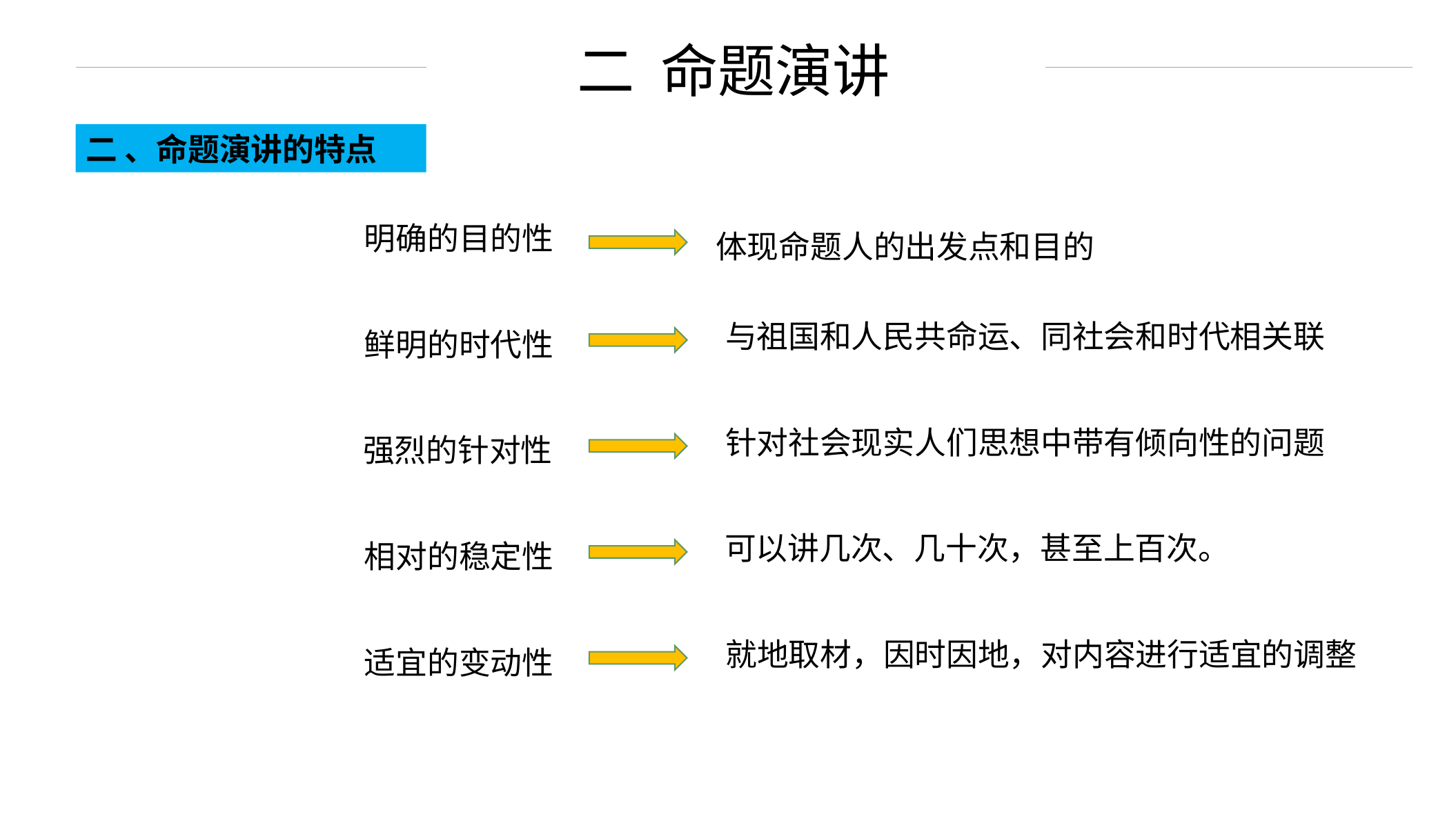

二  命题演讲
二 、命题演讲的特点
明确的目的性
体现命题人的出发点和目的

与祖国和人民共命运、同社会和时代相关联
鲜明的时代性

针对社会现实人们思想中带有倾向性的问题
强烈的针对性

可以讲几次、几十次，甚至上百次。
相对的稳定性

就地取材，因时因地，对内容进行适宜的调整
适宜的变动性